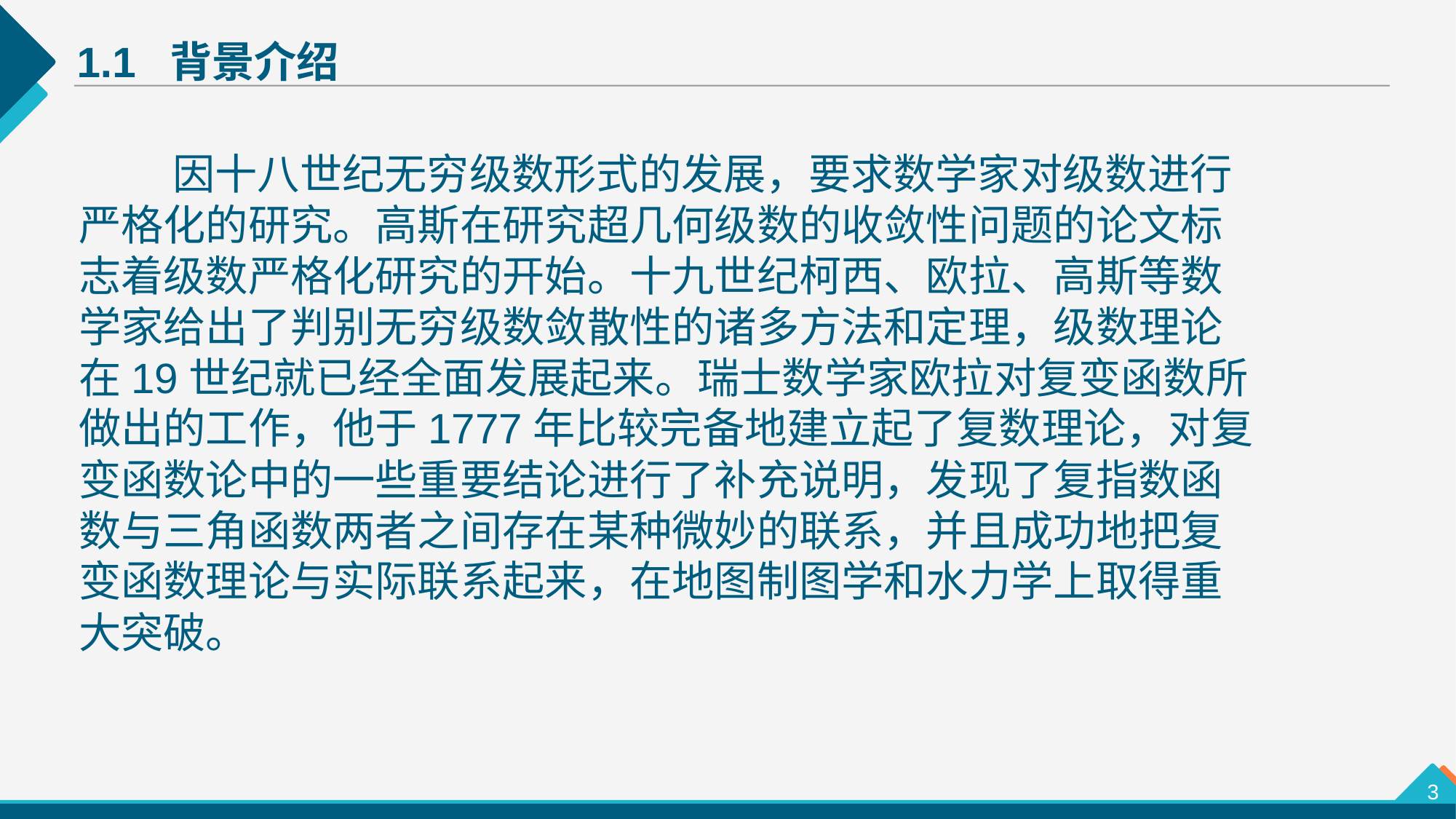

1.1  背景介绍

     因十八世纪无穷级数形式的发展，要求数学家对级数进行严格化的研究。高斯在研究超几何级数的收敛性问题的论文标志着级数严格化研究的开始。十九世纪柯西、欧拉、高斯等数学家给出了判别无穷级数敛散性的诸多方法和定理，级数理论在19世纪就已经全面发展起来。瑞士数学家欧拉对复变函数所做出的工作，他于1777年比较完备地建立起了复数理论，对复变函数论中的一些重要结论进行了补充说明，发现了复指数函数与三角函数两者之间存在某种微妙的联系，并且成功地把复变函数理论与实际联系起来，在地图制图学和水力学上取得重大突破。